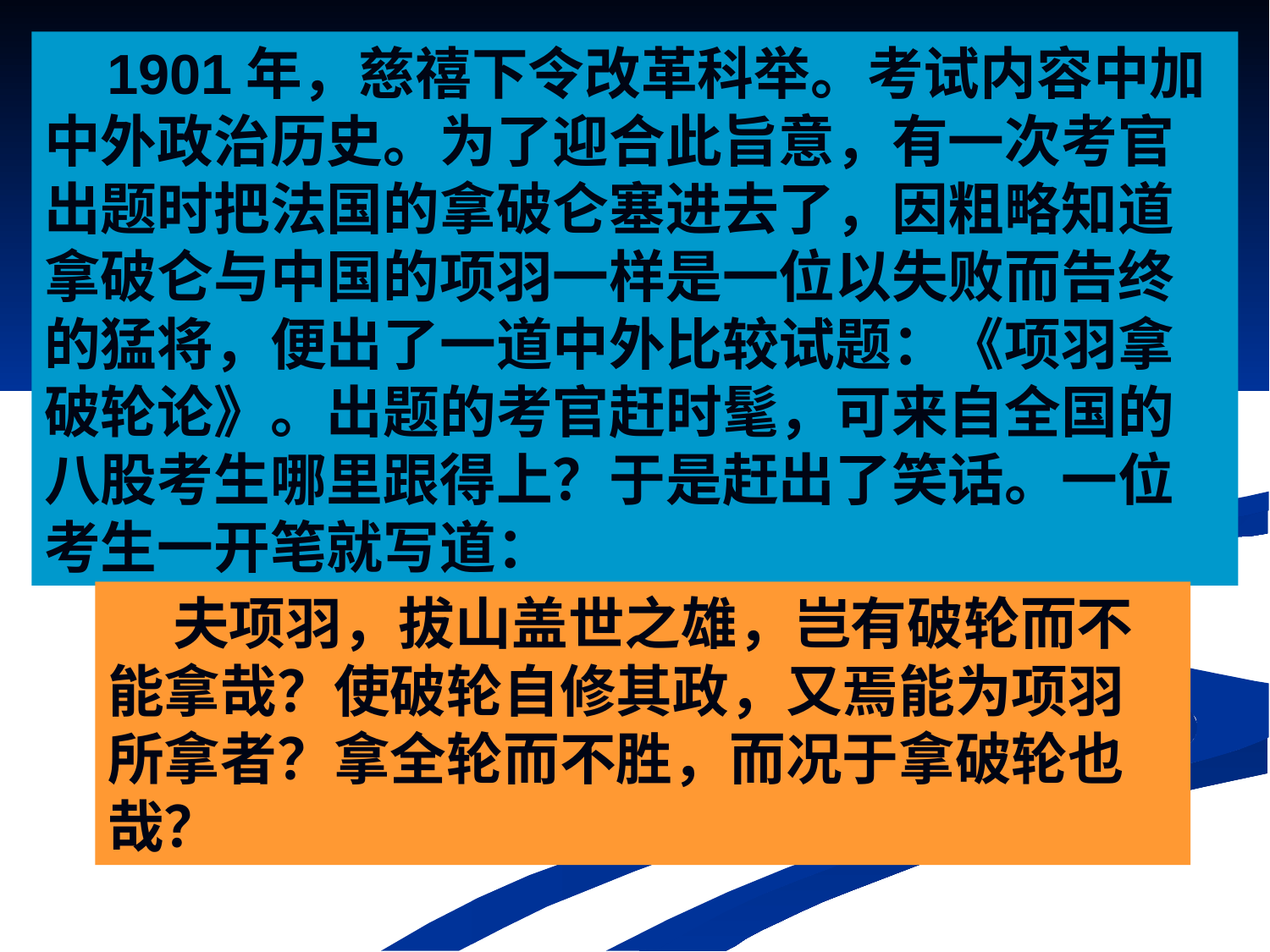

1901年，慈禧下令改革科举。考试内容中加中外政治历史。为了迎合此旨意，有一次考官出题时把法国的拿破仑塞进去了，因粗略知道拿破仑与中国的项羽一样是一位以失败而告终的猛将，便出了一道中外比较试题：《项羽拿破轮论》。出题的考官赶时髦，可来自全国的八股考生哪里跟得上？于是赶出了笑话。一位考生一开笔就写道：
    夫项羽，拔山盖世之雄，岂有破轮而不能拿哉？使破轮自修其政，又焉能为项羽所拿者？拿全轮而不胜，而况于拿破轮也哉？